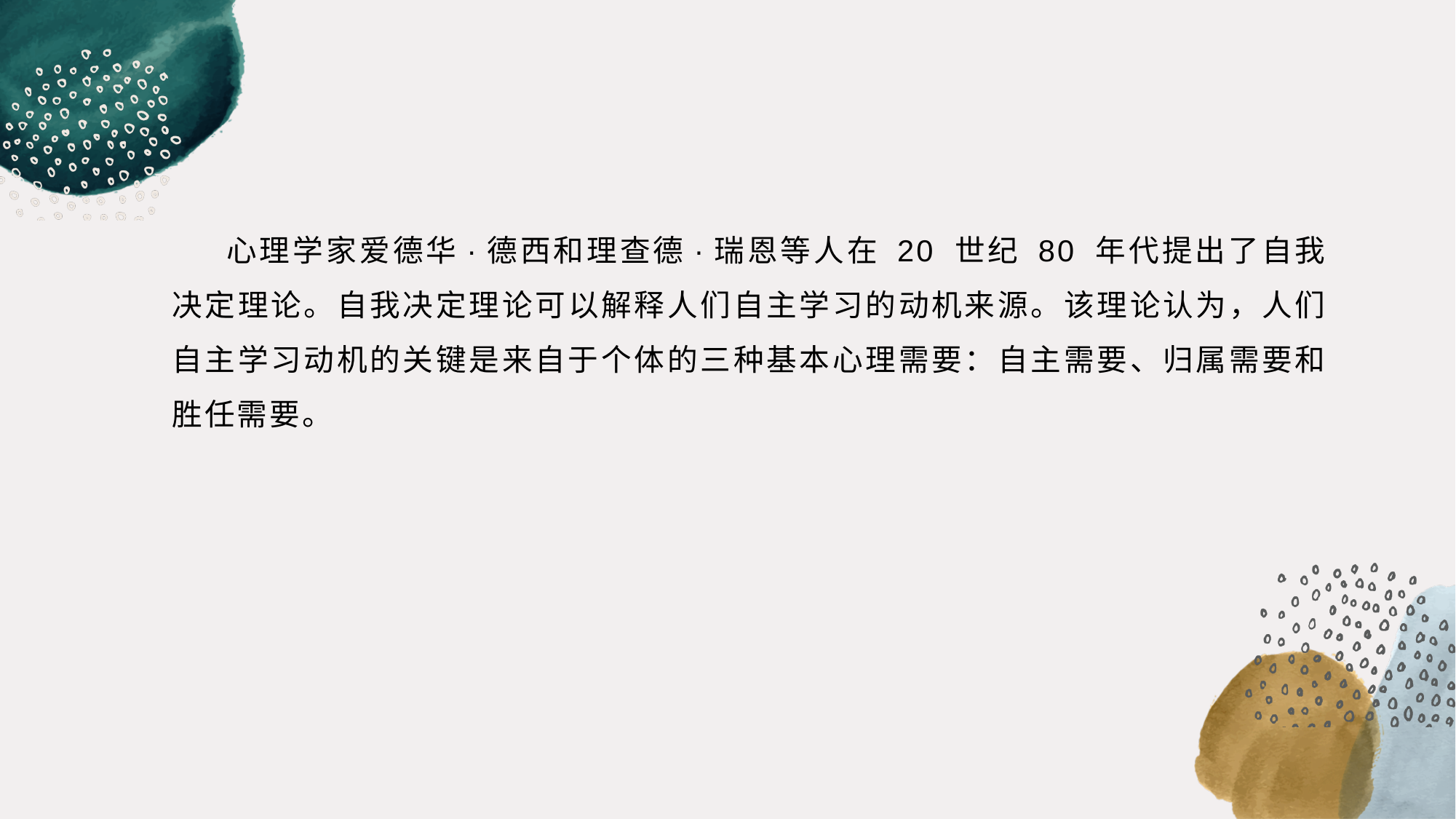

心理学家爱德华·德西和理查德·瑞恩等人在 20 世纪 80 年代提出了自我决定理论。自我决定理论可以解释人们自主学习的动机来源。该理论认为，人们自主学习动机的关键是来自于个体的三种基本心理需要：自主需要、归属需要和胜任需要。